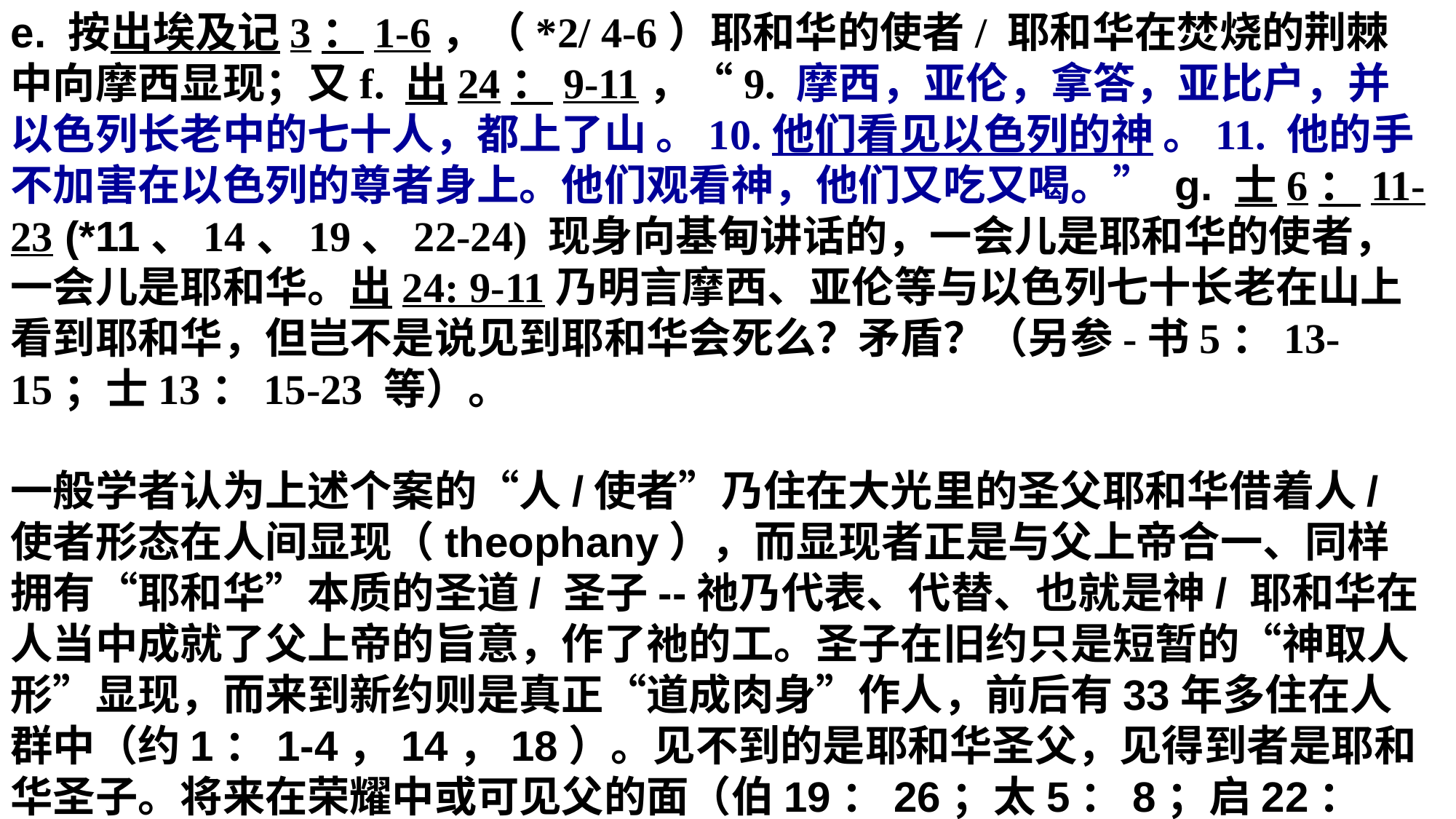

e. 按出埃及记3：1-6，（*2/ 4-6）耶和华的使者/ 耶和华在焚烧的荆棘中向摩西显现；又f. 出24：9-11，“9. 摩西，亚伦，拿答，亚比户，并以色列长老中的七十人，都上了山 。10.他们看见以色列的神 。11. 他的手不加害在以色列的尊者身上。他们观看神，他们又吃又喝。” g. 士6：11-23 (*11、14、19、22-24) 现身向基甸讲话的，一会儿是耶和华的使者，一会儿是耶和华。出24: 9-11乃明言摩西、亚伦等与以色列七十长老在山上看到耶和华，但岂不是说见到耶和华会死么？矛盾？（另参-书5：13-15；士13：15-23 等）。

一般学者认为上述个案的“人/使者”乃住在大光里的圣父耶和华借着人/ 使者形态在人间显现（theophany），而显现者正是与父上帝合一、同样拥有“耶和华”本质的圣道/ 圣子--祂乃代表、代替、也就是神/ 耶和华在人当中成就了父上帝的旨意，作了祂的工。圣子在旧约只是短暂的“神取人形”显现，而来到新约则是真正“道成肉身”作人，前后有33年多住在人群中（约1：1-4，14，18）。见不到的是耶和华圣父，见得到者是耶和华圣子。将来在荣耀中或可见父的面（伯19：26；太5：8；启22：4；林前13：12 等）。